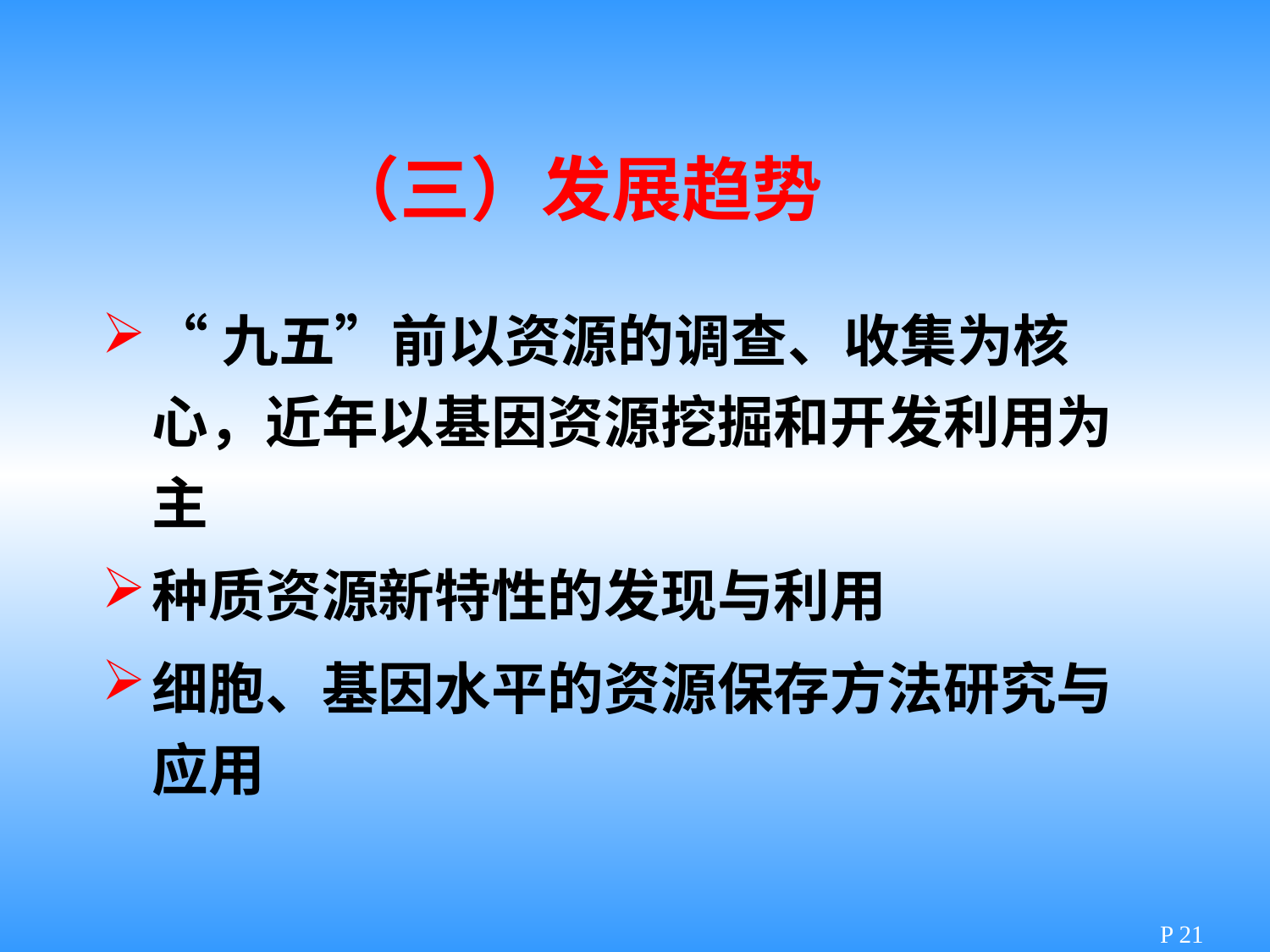

（三）发展趋势
“九五”前以资源的调查、收集为核心，近年以基因资源挖掘和开发利用为主
种质资源新特性的发现与利用
细胞、基因水平的资源保存方法研究与应用
P 21